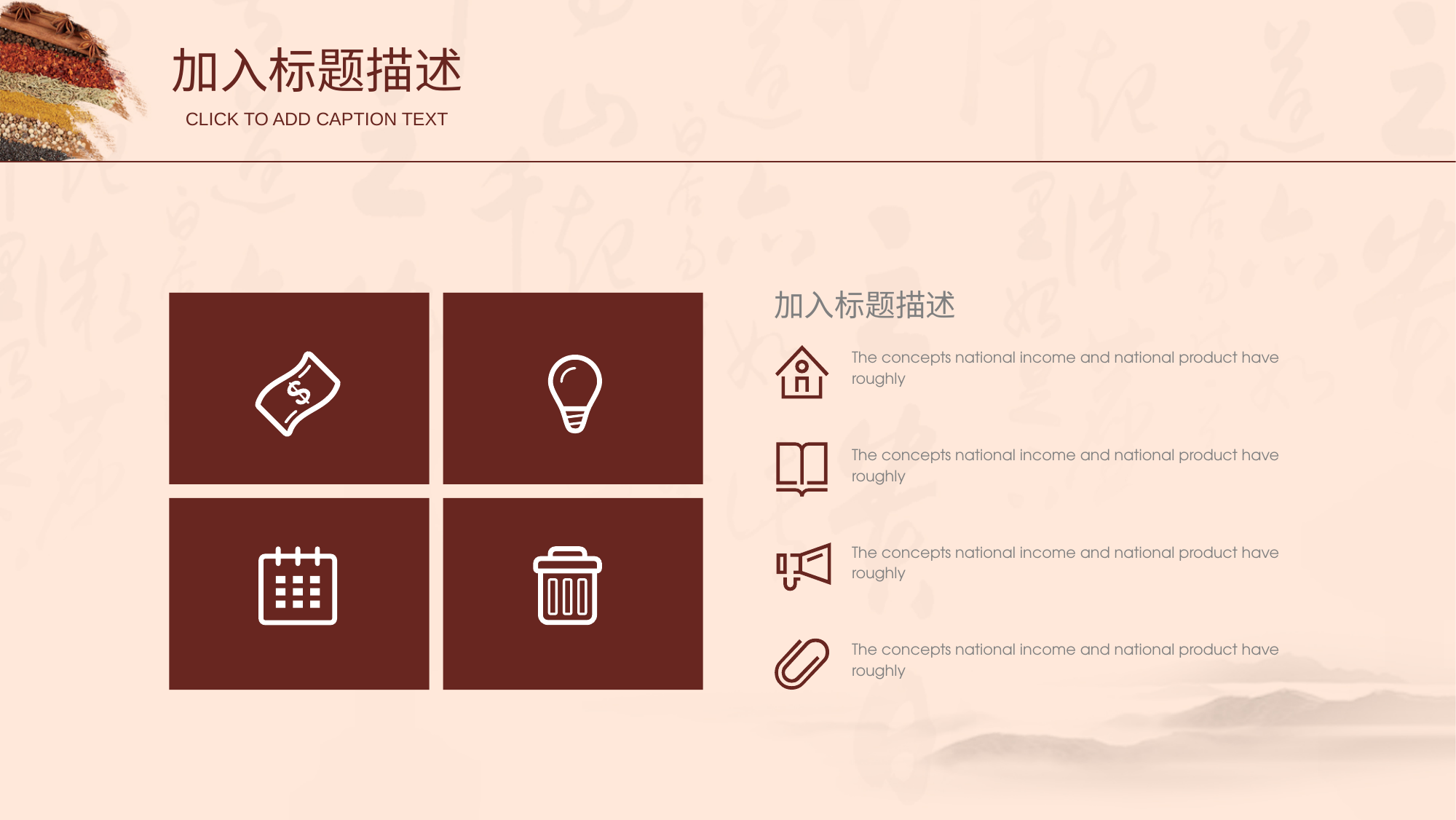

加入标题描述
CLICK TO ADD CAPTION TEXT
加入标题描述
The concepts national income and national product have roughly

The concepts national income and national product have roughly

The concepts national income and national product have roughly

The concepts national income and national product have roughly